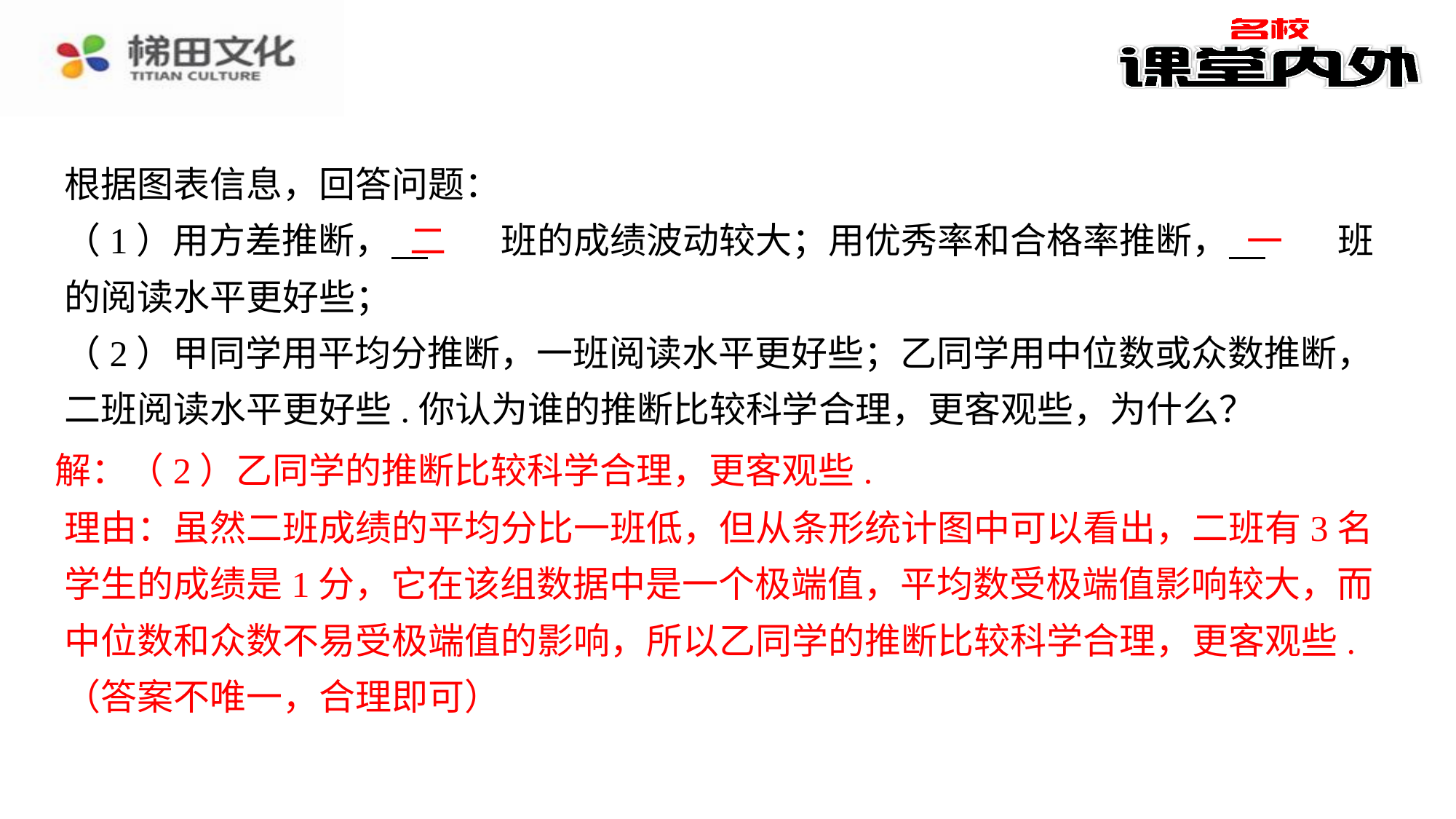

根据图表信息，回答问题：
（1）用方差推断， 　二　⁠班的成绩波动较大；用优秀率和合格率推断， 　一　⁠班的阅读水平更好些；
（2）甲同学用平均分推断，一班阅读水平更好些；乙同学用中位数或众数推断，二班阅读水平更好些.你认为谁的推断比较科学合理，更客观些，为什么？
二
一
解：（2）乙同学的推断比较科学合理，更客观些.
理由：虽然二班成绩的平均分比一班低，但从条形统计图中可以看出，二班有3名学生的成绩是1分，它在该组数据中是一个极端值，平均数受极端值影响较大，而中位数和众数不易受极端值的影响，所以乙同学的推断比较科学合理，更客观些.（答案不唯一，合理即可）